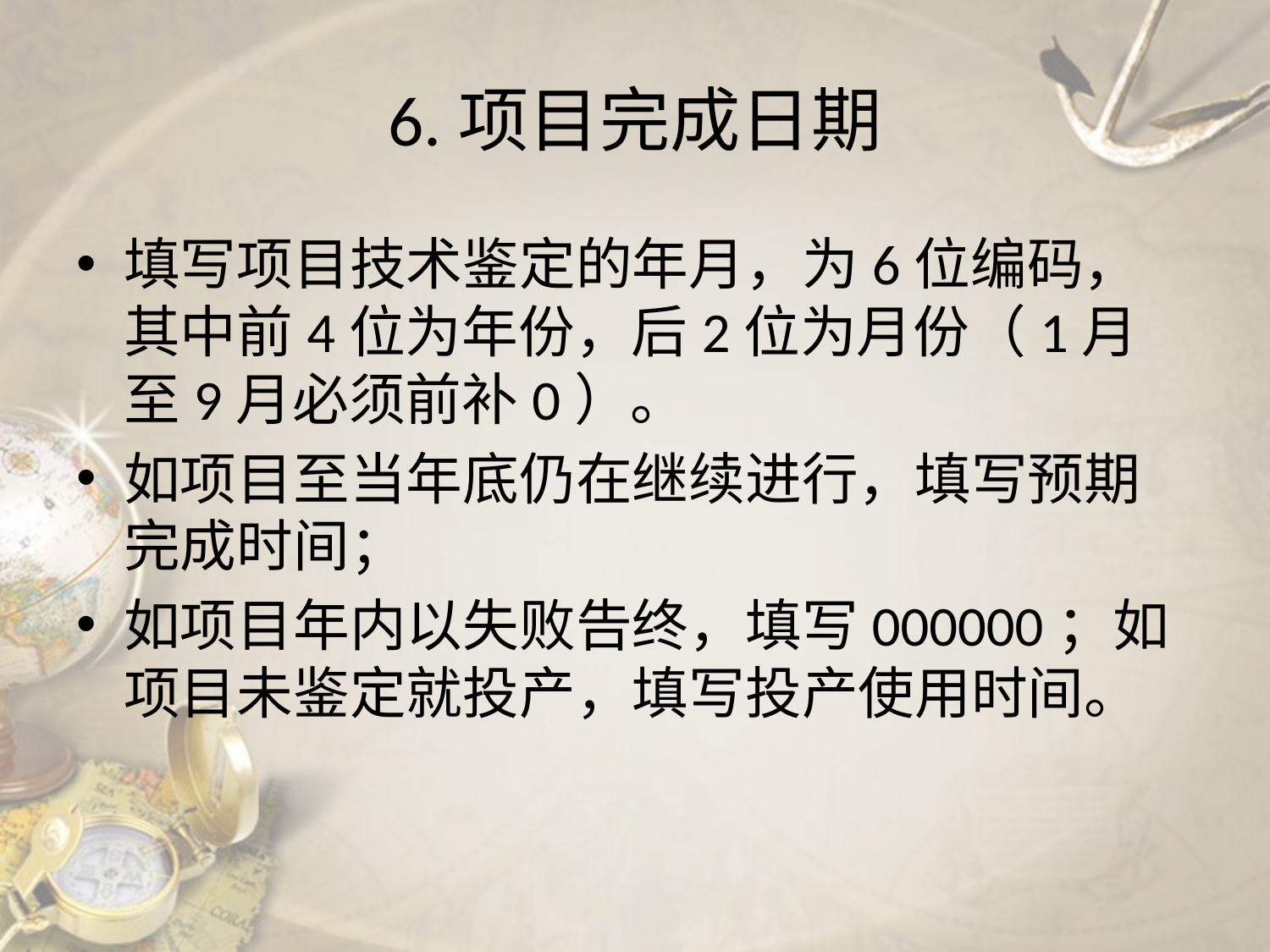

# 6.项目完成日期
填写项目技术鉴定的年月，为6位编码，其中前4位为年份，后2位为月份（1月至9月必须前补0）。
如项目至当年底仍在继续进行，填写预期完成时间；
如项目年内以失败告终，填写000000；如项目未鉴定就投产，填写投产使用时间。